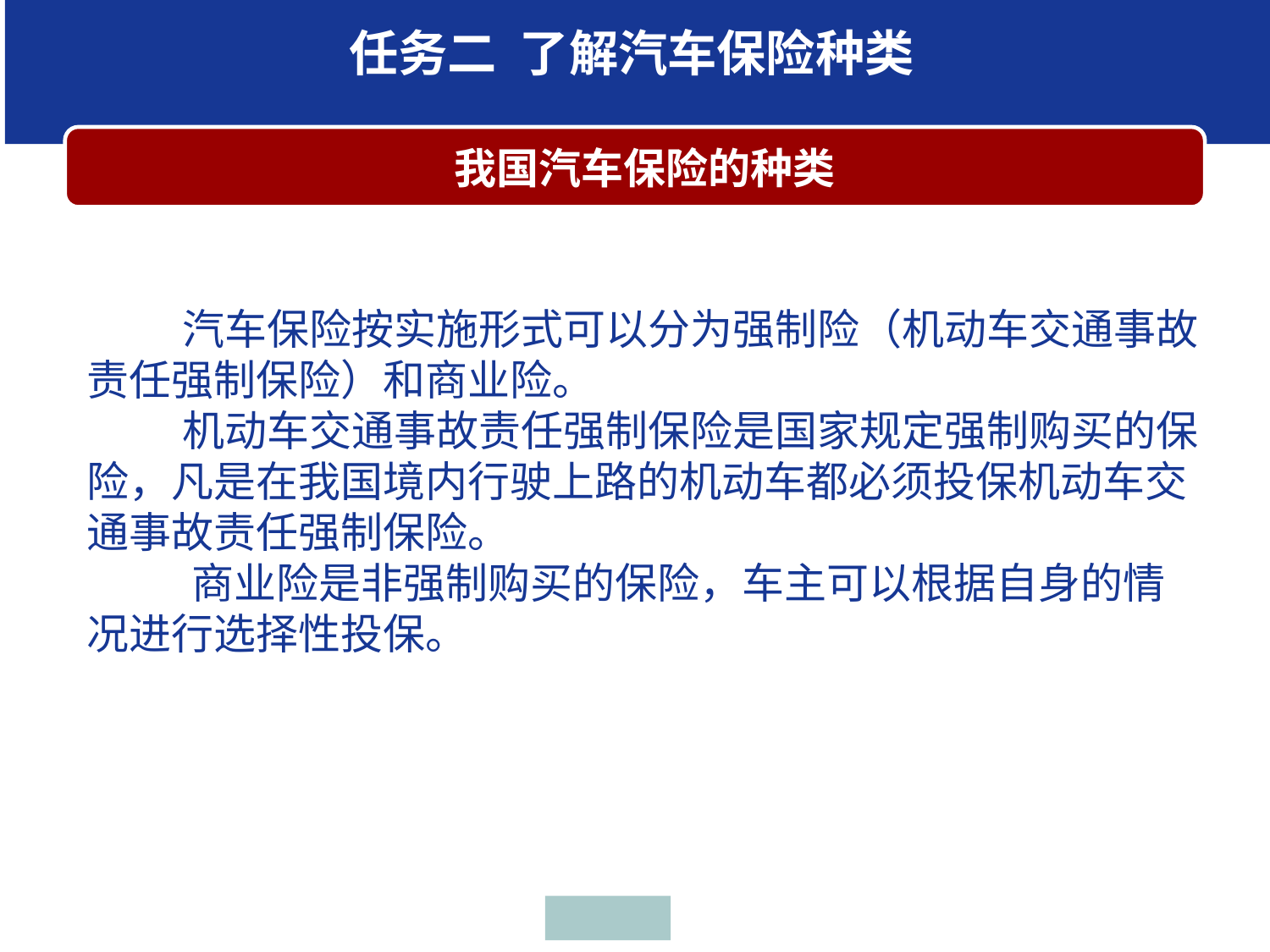

任务二  了解汽车保险种类
 我国汽车保险的种类
         汽车保险按实施形式可以分为强制险（机动车交通事故责任强制保险）和商业险。
         机动车交通事故责任强制保险是国家规定强制购买的保险，凡是在我国境内行驶上路的机动车都必须投保机动车交通事故责任强制保险。
          商业险是非强制购买的保险，车主可以根据自身的情况进行选择性投保。
9